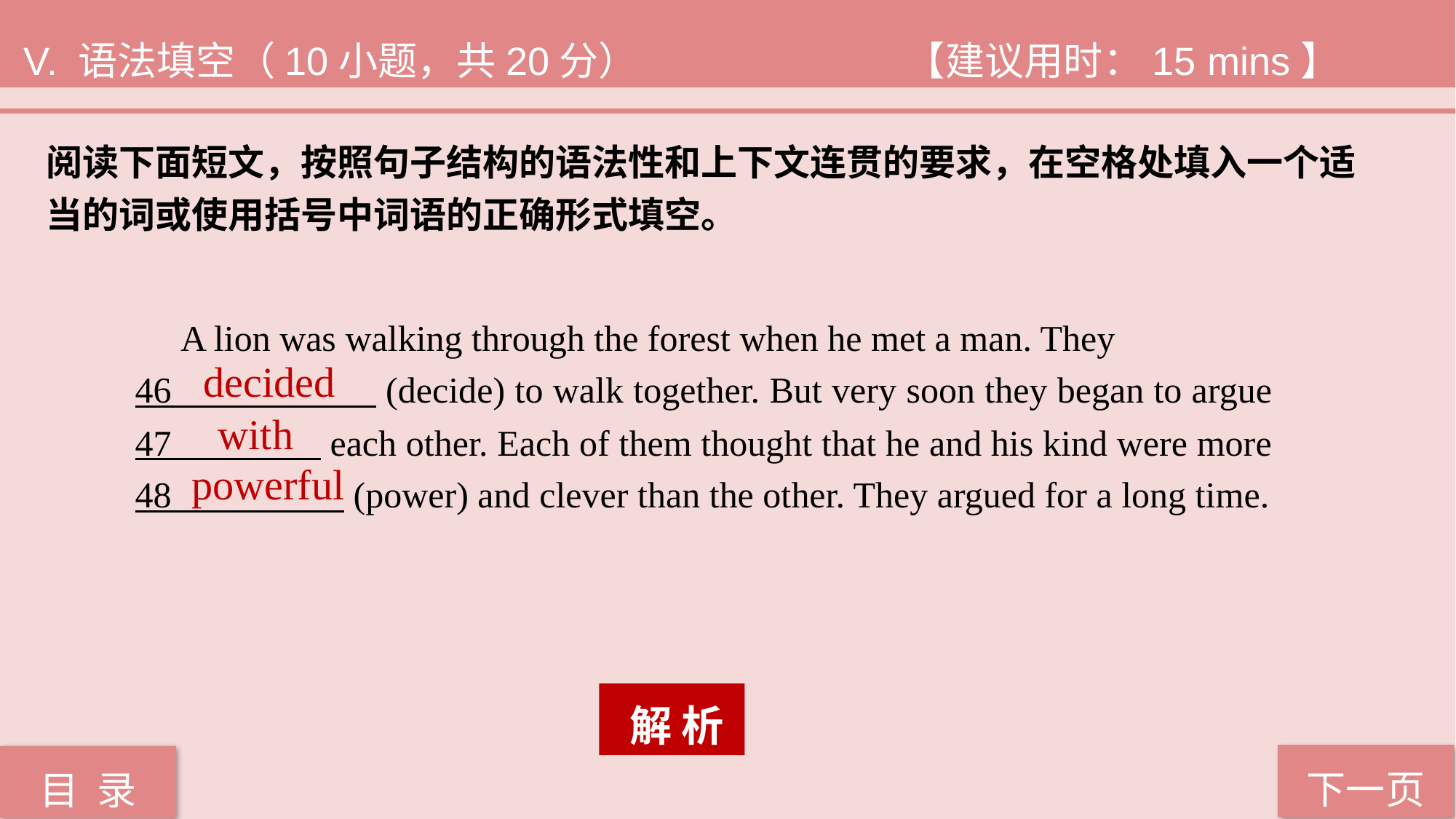

V. 语法填空（10小题，共20分） 			 【建议用时：15 mins】
阅读下面短文，按照句子结构的语法性和上下文连贯的要求，在空格处填入一个适
当的词或使用括号中词语的正确形式填空。
     A lion was walking through the forest when he met a man. They
46                      (decide) to walk together. But very soon they began to argue 47                 each other. Each of them thought that he and his kind were more 48                    (power) and clever than the other. They argued for a long time.
decided
with
 powerful
 解 析